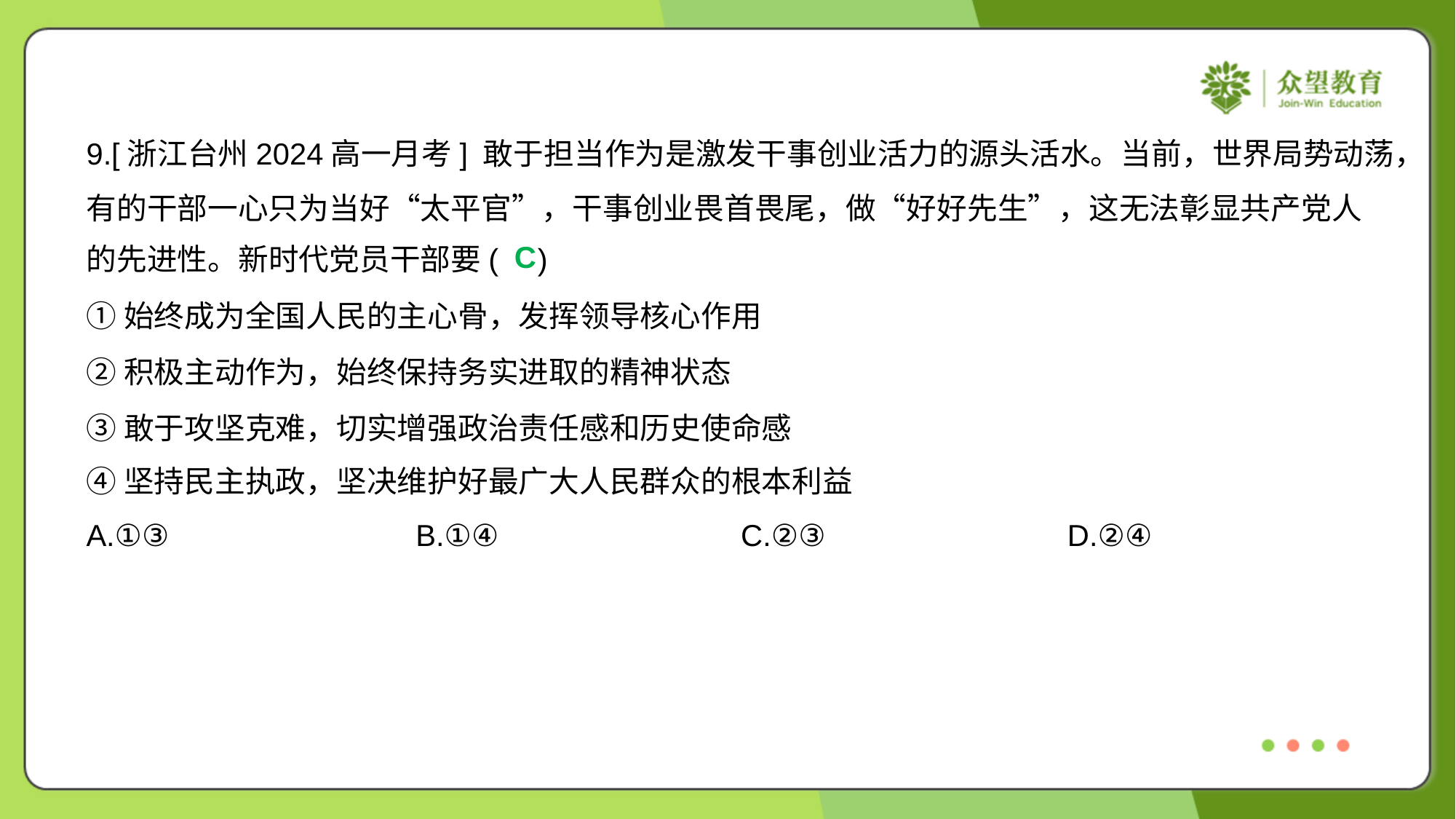

9.[浙江台州2024高一月考] 敢于担当作为是激发干事创业活力的源头活水。当前，世界局势动荡，
有的干部一心只为当好“太平官”，干事创业畏首畏尾，做“好好先生”，这无法彰显共产党人
的先进性。新时代党员干部要(     )
C
①始终成为全国人民的主心骨，发挥领导核心作用
②积极主动作为，始终保持务实进取的精神状态
③敢于攻坚克难，切实增强政治责任感和历史使命感
④坚持民主执政，坚决维护好最广大人民群众的根本利益
A.①③	B.①④	C.②③	D.②④